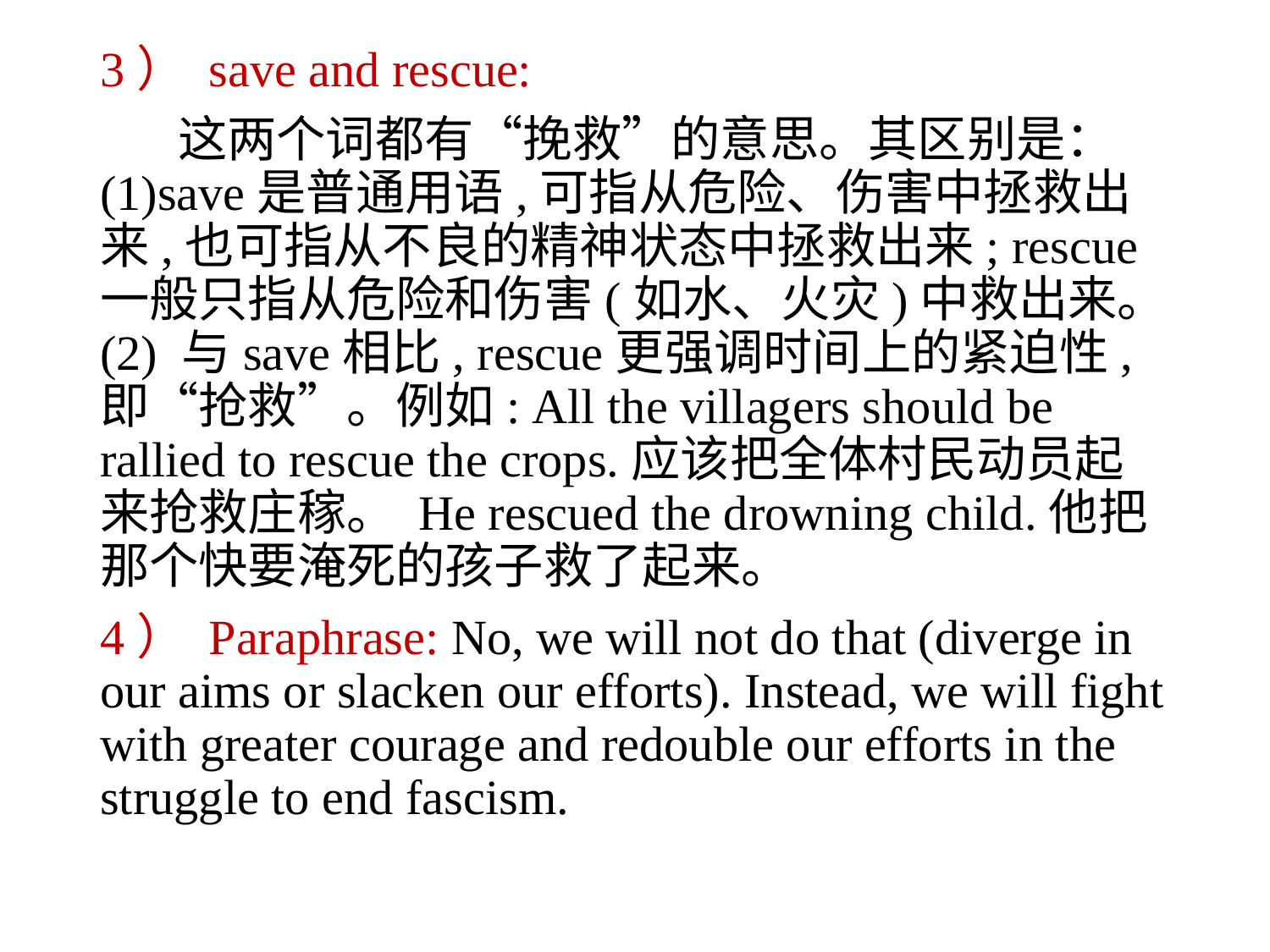

3） save and rescue:
      这两个词都有“挽救”的意思。其区别是：(1)save是普通用语,可指从危险、伤害中拯救出来,也可指从不良的精神状态中拯救出来; rescue一般只指从危险和伤害(如水、火灾)中救出来。 (2) 与save相比, rescue更强调时间上的紧迫性,即“抢救”。例如: All the villagers should be rallied to rescue the crops.应该把全体村民动员起来抢救庄稼。 He rescued the drowning child.他把那个快要淹死的孩子救了起来。
4） Paraphrase: No, we will not do that (diverge in our aims or slacken our efforts). Instead, we will fight with greater courage and redouble our efforts in the struggle to end fascism.